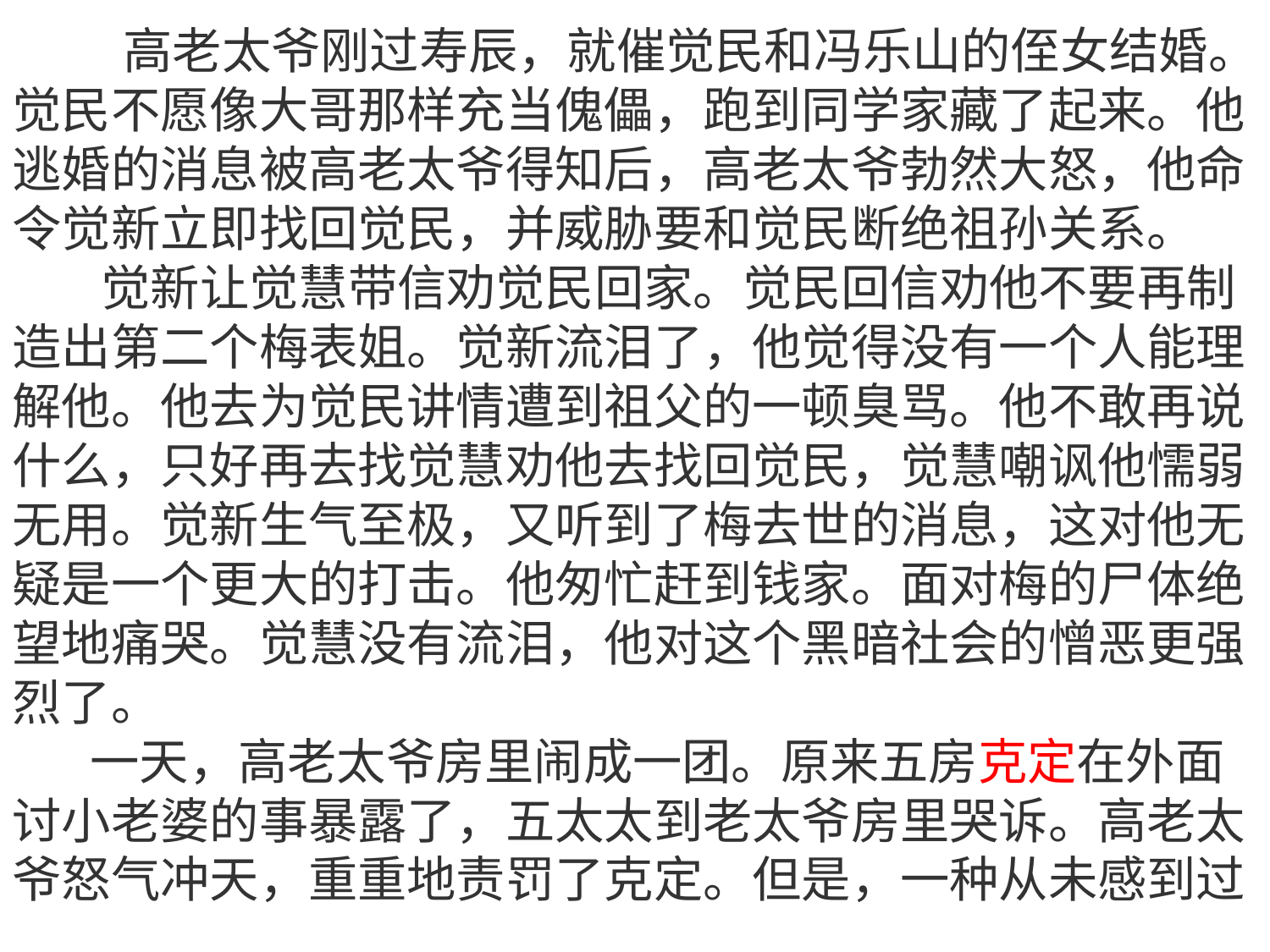

高老太爷刚过寿辰，就催觉民和冯乐山的侄女结婚。觉民不愿像大哥那样充当傀儡，跑到同学家藏了起来。他逃婚的消息被高老太爷得知后，高老太爷勃然大怒，他命令觉新立即找回觉民，并威胁要和觉民断绝祖孙关系。
       觉新让觉慧带信劝觉民回家。觉民回信劝他不要再制造出第二个梅表姐。觉新流泪了，他觉得没有一个人能理解他。他去为觉民讲情遭到祖父的一顿臭骂。他不敢再说什么，只好再去找觉慧劝他去找回觉民，觉慧嘲讽他懦弱无用。觉新生气至极，又听到了梅去世的消息，这对他无疑是一个更大的打击。他匆忙赶到钱家。面对梅的尸体绝望地痛哭。觉慧没有流泪，他对这个黑暗社会的憎恶更强烈了。
      一天，高老太爷房里闹成一团。原来五房克定在外面讨小老婆的事暴露了，五太太到老太爷房里哭诉。高老太爷怒气冲天，重重地责罚了克定。但是，一种从未感到过